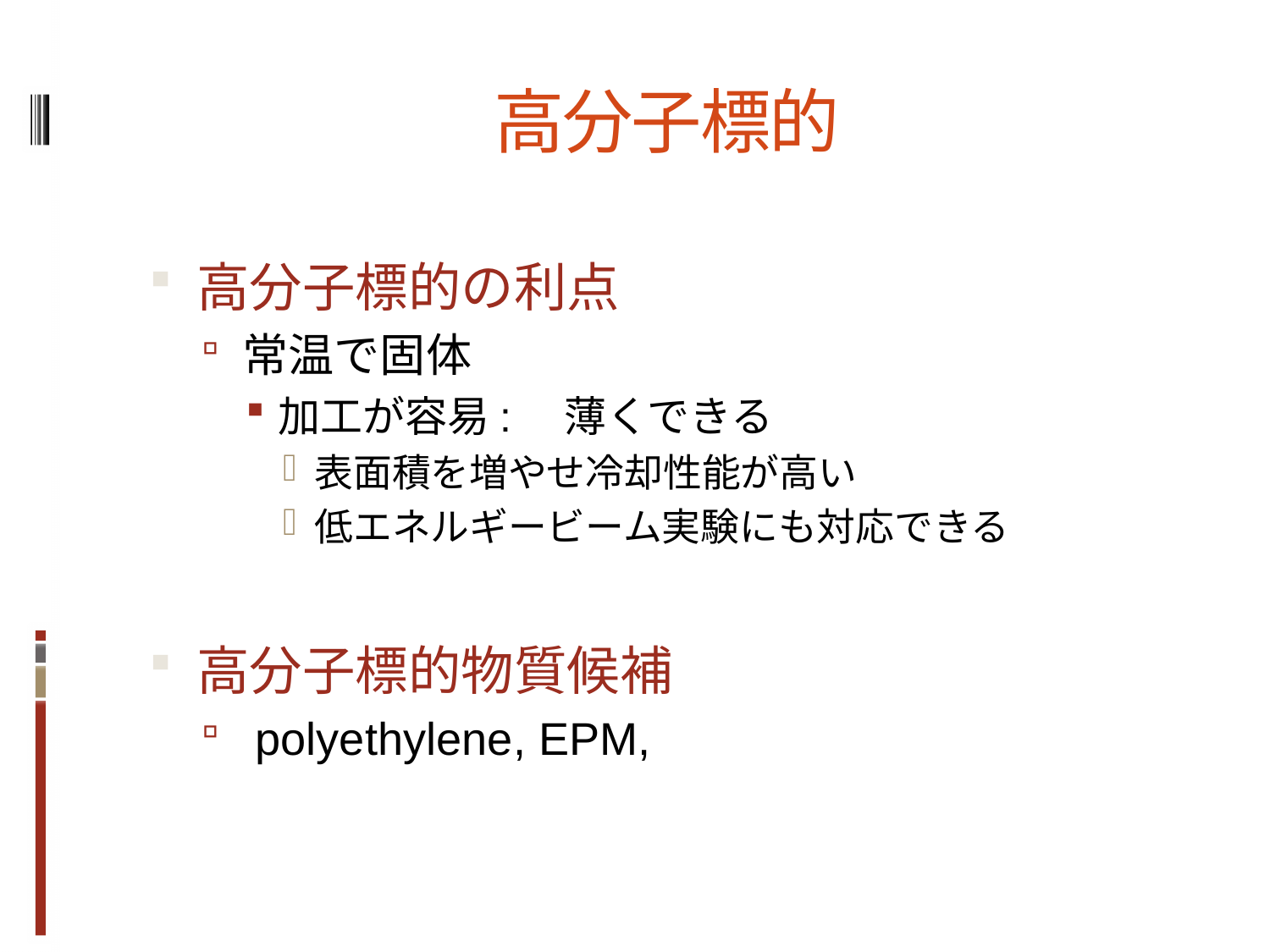

# 高分子標的
高分子標的の利点
常温で固体
加工が容易:　薄くできる
表面積を増やせ冷却性能が高い
低エネルギービーム実験にも対応できる

高分子標的物質候補
 polyethylene, EPM,